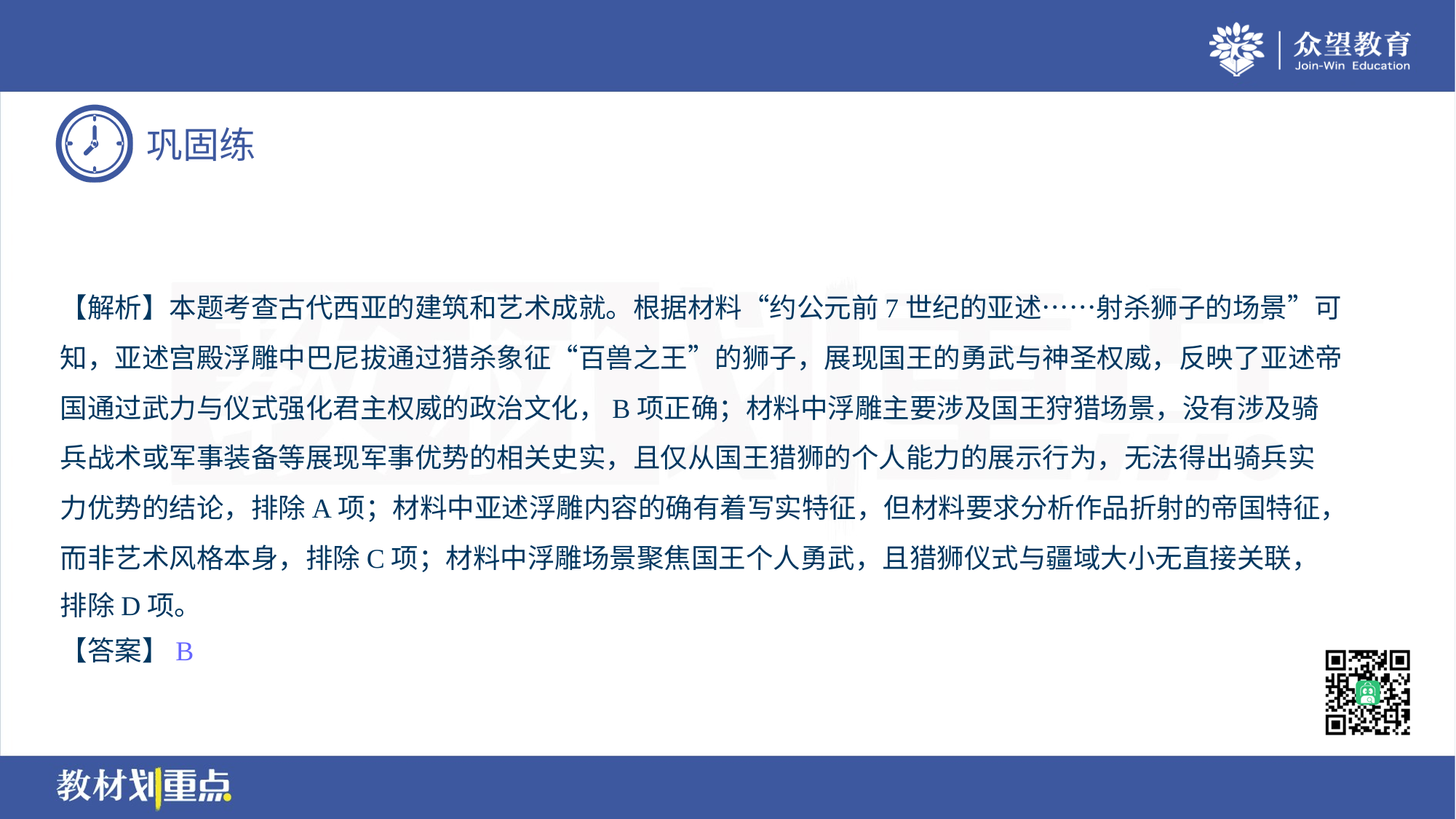

【解析】本题考查古代西亚的建筑和艺术成就。根据材料“约公元前7世纪的亚述……射杀狮子的场景”可
知，亚述宫殿浮雕中巴尼拔通过猎杀象征“百兽之王”的狮子，展现国王的勇武与神圣权威，反映了亚述帝
国通过武力与仪式强化君主权威的政治文化，B项正确；材料中浮雕主要涉及国王狩猎场景，没有涉及骑
兵战术或军事装备等展现军事优势的相关史实，且仅从国王猎狮的个人能力的展示行为，无法得出骑兵实
力优势的结论，排除A项；材料中亚述浮雕内容的确有着写实特征，但材料要求分析作品折射的帝国特征，
而非艺术风格本身，排除C项；材料中浮雕场景聚焦国王个人勇武，且猎狮仪式与疆域大小无直接关联，
排除D项。
【答案】B